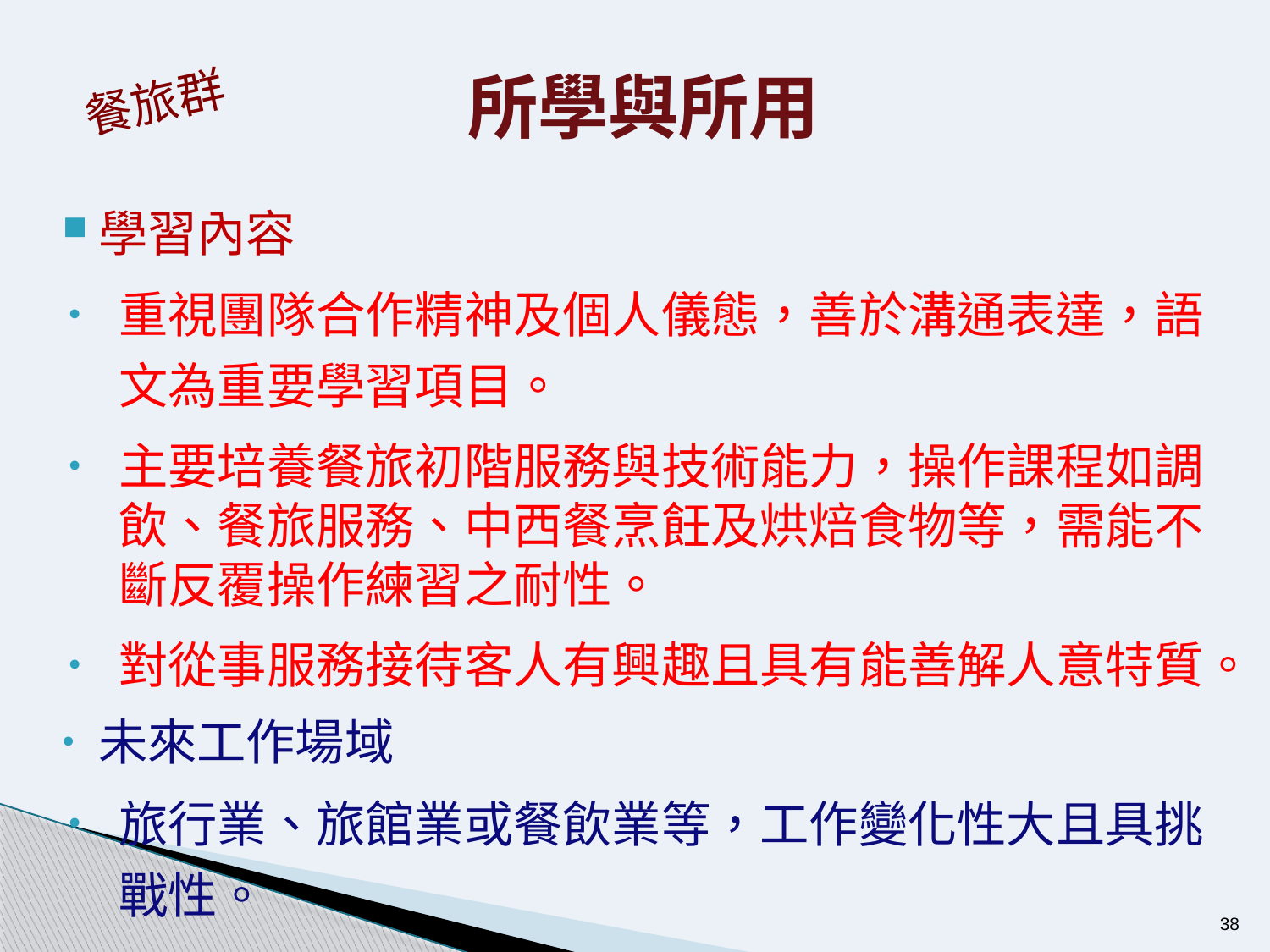

# 所學與所用
餐旅群
學習內容
重視團隊合作精神及個人儀態，善於溝通表達，語文為重要學習項目。
主要培養餐旅初階服務與技術能力，操作課程如調飲、餐旅服務、中西餐烹飪及烘焙食物等，需能不斷反覆操作練習之耐性。
對從事服務接待客人有興趣且具有能善解人意特質。
未來工作場域
旅行業、旅館業或餐飲業等，工作變化性大且具挑戰性。
38